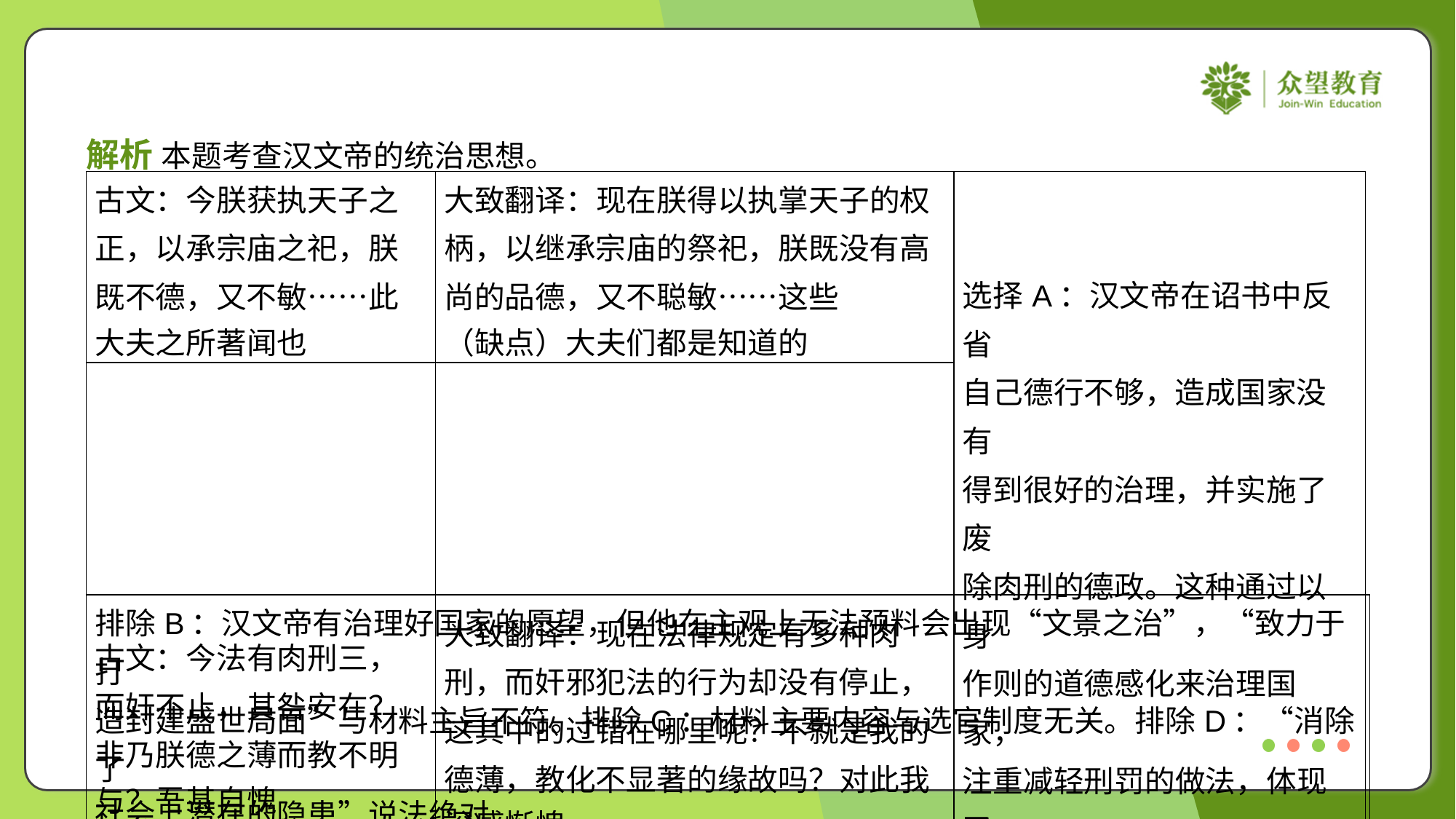

解析 本题考查汉文帝的统治思想。
| 古文：今朕获执天子之 正，以承宗庙之祀，朕 既不德，又不敏……此 大夫之所著闻也 | 大致翻译：现在朕得以执掌天子的权 柄，以继承宗庙的祭祀，朕既没有高 尚的品德，又不聪敏……这些 （缺点）大夫们都是知道的 | 选择A：汉文帝在诏书中反省 自己德行不够，造成国家没有 得到很好的治理，并实施了废 除肉刑的德政。这种通过以身 作则的道德感化来治理国家， 注重减轻刑罚的做法，体现了 遵循德治的儒家思想和与民休 息的黄老治世之道 |
| --- | --- | --- |
| 古文：今法有肉刑三， 而奸不止，其咎安在？ 非乃朕德之薄而教不明 与？吾甚自愧 | 大致翻译：现在法律规定有多种肉 刑，而奸邪犯法的行为却没有停止， 这其中的过错在哪里呢？不就是我的 德薄，教化不显著的缘故吗？对此我 深感惭愧 |  |
| 排除B：汉文帝有治理好国家的愿望，但他在主观上无法预料会出现“文景之治”，“致力于打 造封建盛世局面”与材料主旨不符。排除C：材料主要内容与选官制度无关。排除D：“消除了 社会上潜在的隐患”说法绝对 |  |  |
| --- | --- | --- |